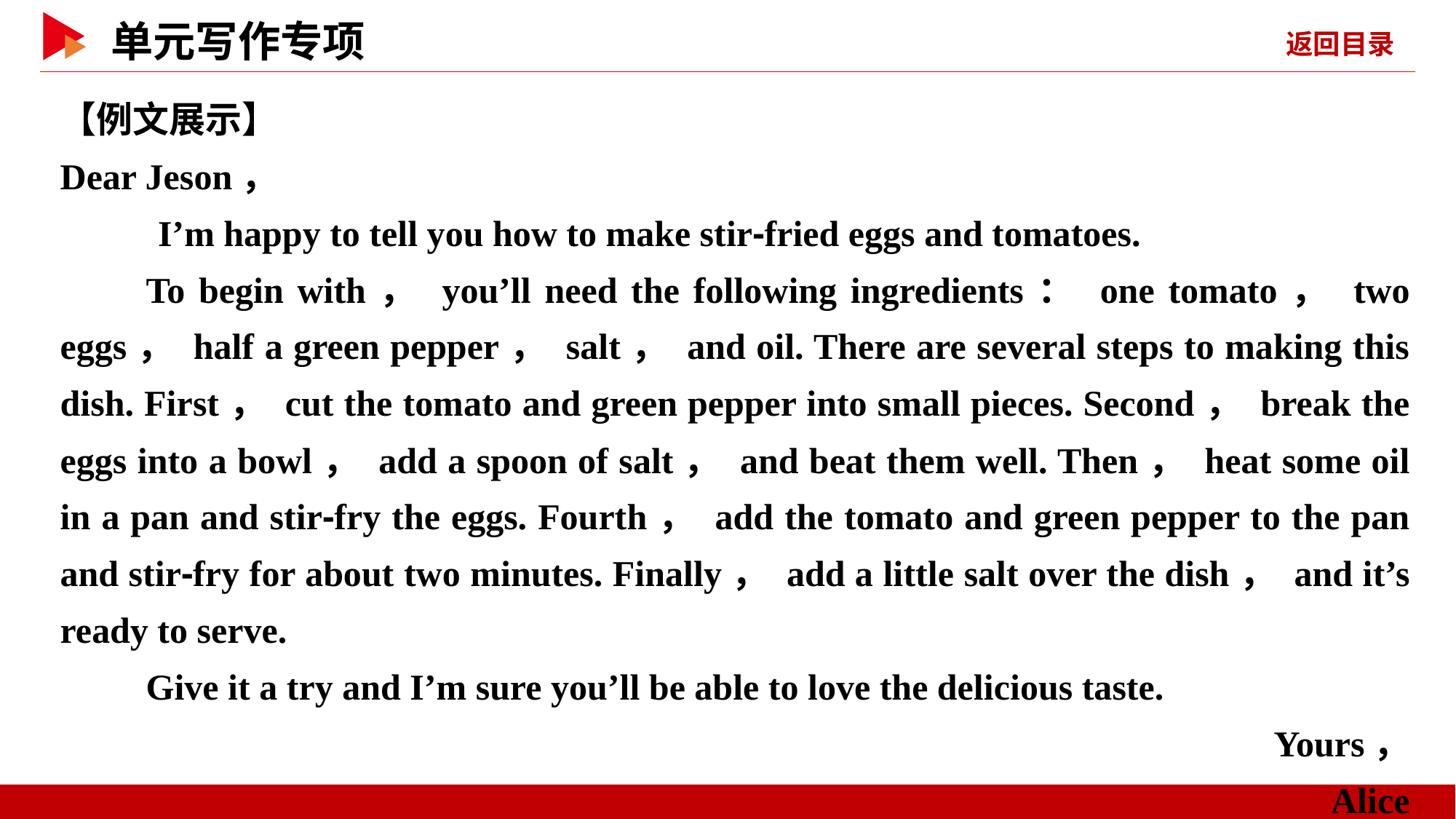

【例文展示】
Dear Jeson，
　　  I’m happy to tell you how to make stir⁃fried eggs and tomatoes.
To begin with， you’ll need the following ingredients： one tomato， two eggs， half a green pepper， salt， and oil. There are several steps to making this dish. First， cut the tomato and green pepper into small pieces. Second， break the eggs into a bowl， add a spoon of salt， and beat them well. Then， heat some oil in a pan and stir⁃fry the eggs. Fourth， add the tomato and green pepper to the pan and stir⁃fry for about two minutes. Finally， add a little salt over the dish， and it’s ready to serve.
Give it a try and I’m sure you’ll be able to love the delicious taste.
Yours，
Alice